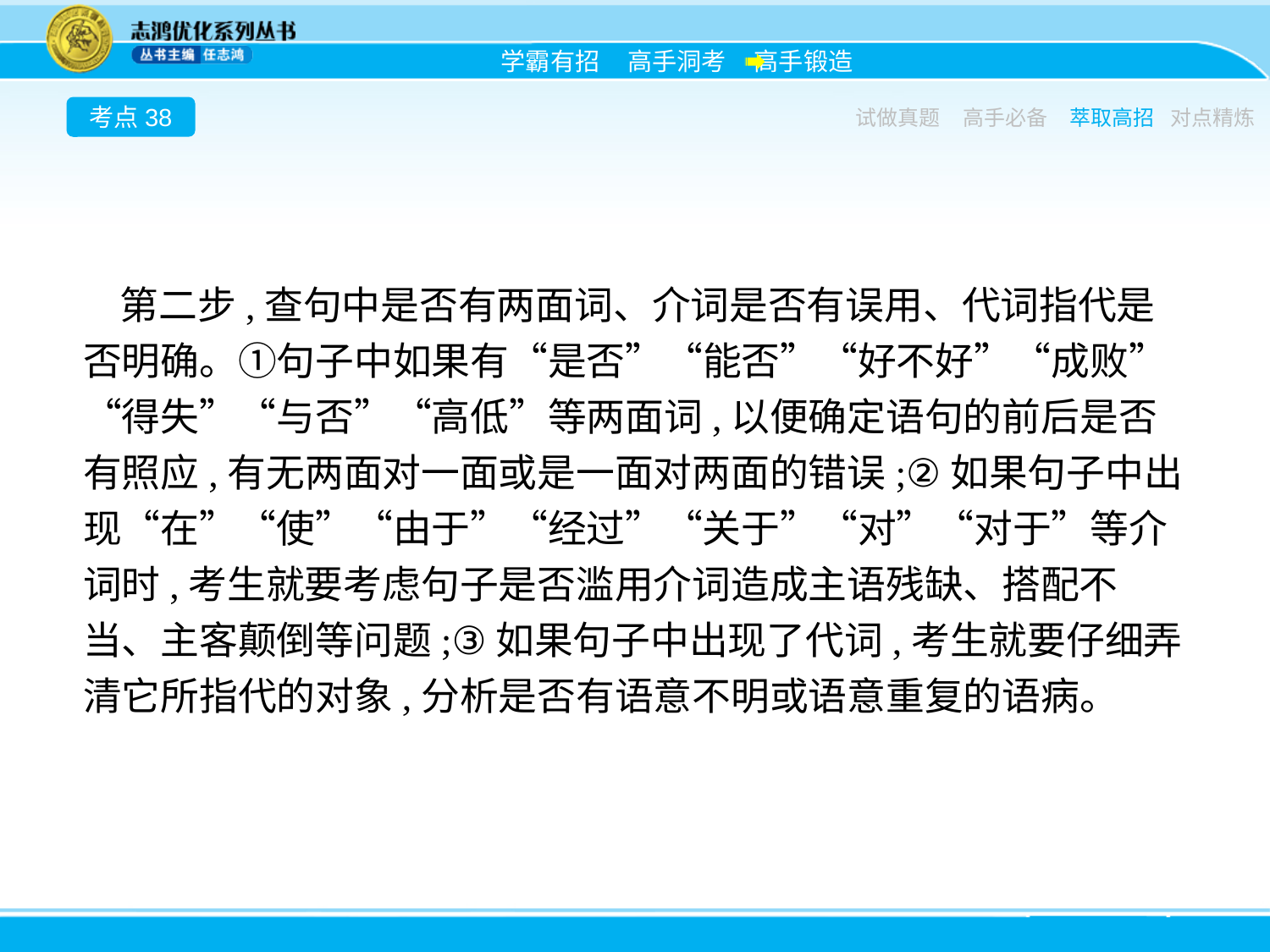

考点38
试做真题
高手必备
萃取高招
对点精炼
第二步,查句中是否有两面词、介词是否有误用、代词指代是否明确。①句子中如果有“是否”“能否”“好不好”“成败”“得失”“与否”“高低”等两面词,以便确定语句的前后是否有照应,有无两面对一面或是一面对两面的错误;②如果句子中出现“在”“使”“由于”“经过”“关于”“对”“对于”等介词时,考生就要考虑句子是否滥用介词造成主语残缺、搭配不当、主客颠倒等问题;③如果句子中出现了代词,考生就要仔细弄清它所指代的对象,分析是否有语意不明或语意重复的语病。